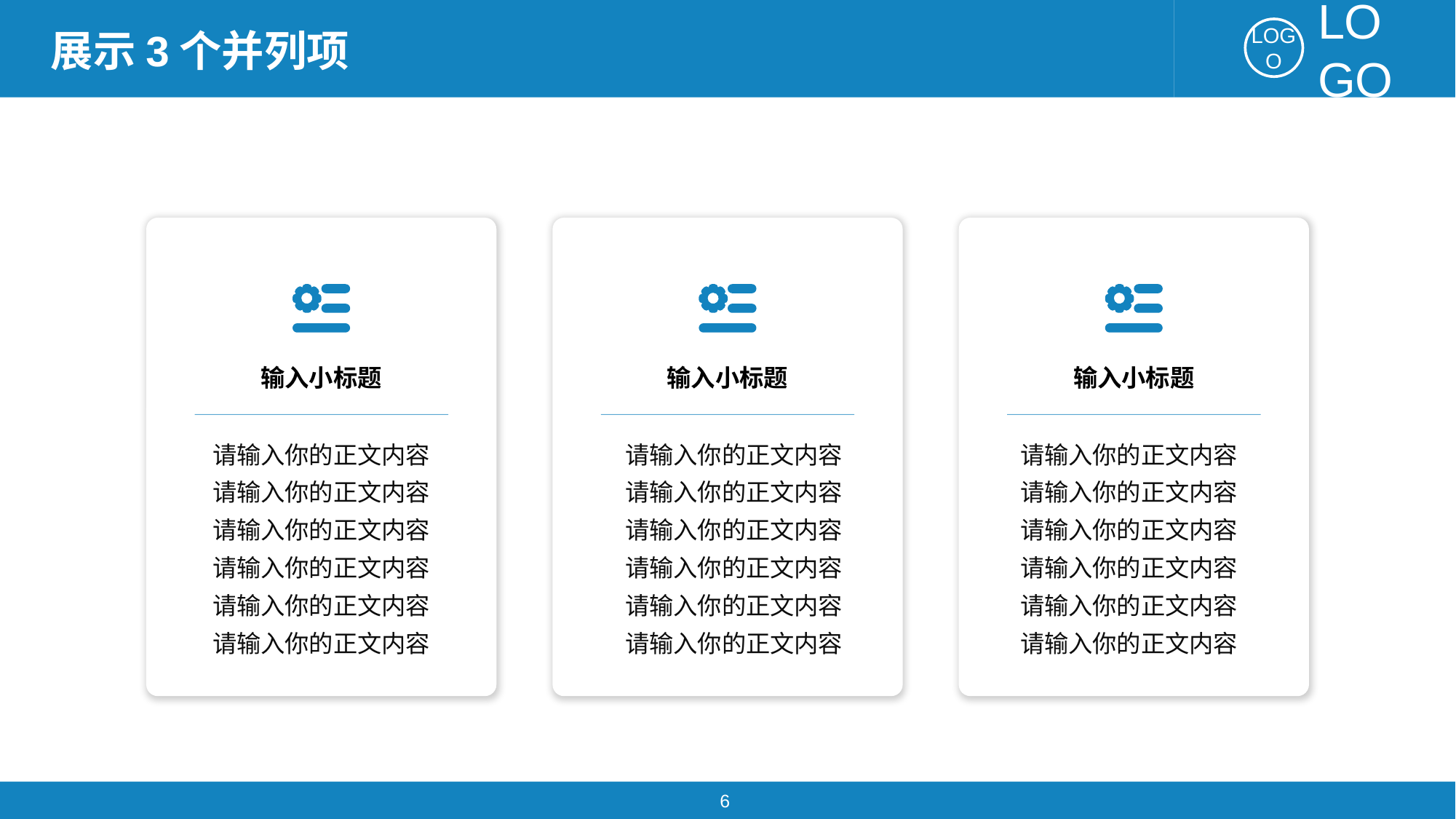

展示3个并列项

输入小标题
输入小标题
输入小标题
请输入你的正文内容
请输入你的正文内容
请输入你的正文内容
请输入你的正文内容
请输入你的正文内容
请输入你的正文内容
请输入你的正文内容
请输入你的正文内容
请输入你的正文内容
请输入你的正文内容
请输入你的正文内容
请输入你的正文内容
请输入你的正文内容
请输入你的正文内容
请输入你的正文内容
请输入你的正文内容
请输入你的正文内容
请输入你的正文内容
6